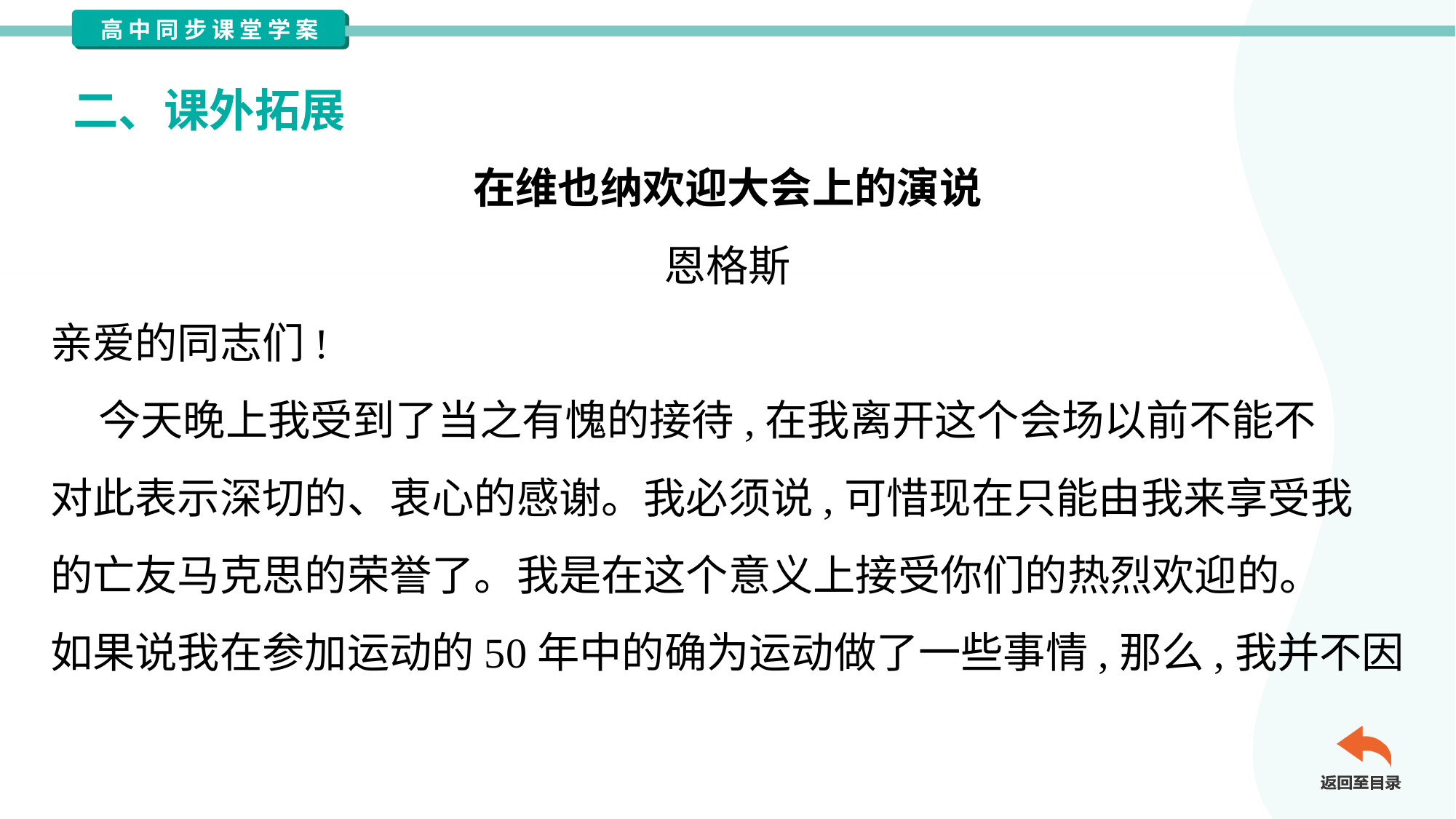

二、课外拓展
在维也纳欢迎大会上的演说
恩格斯
亲爱的同志们!
    今天晚上我受到了当之有愧的接待,在我离开这个会场以前不能不
对此表示深切的、衷心的感谢。我必须说,可惜现在只能由我来享受我
的亡友马克思的荣誉了。我是在这个意义上接受你们的热烈欢迎的。
如果说我在参加运动的50年中的确为运动做了一些事情,那么,我并不因